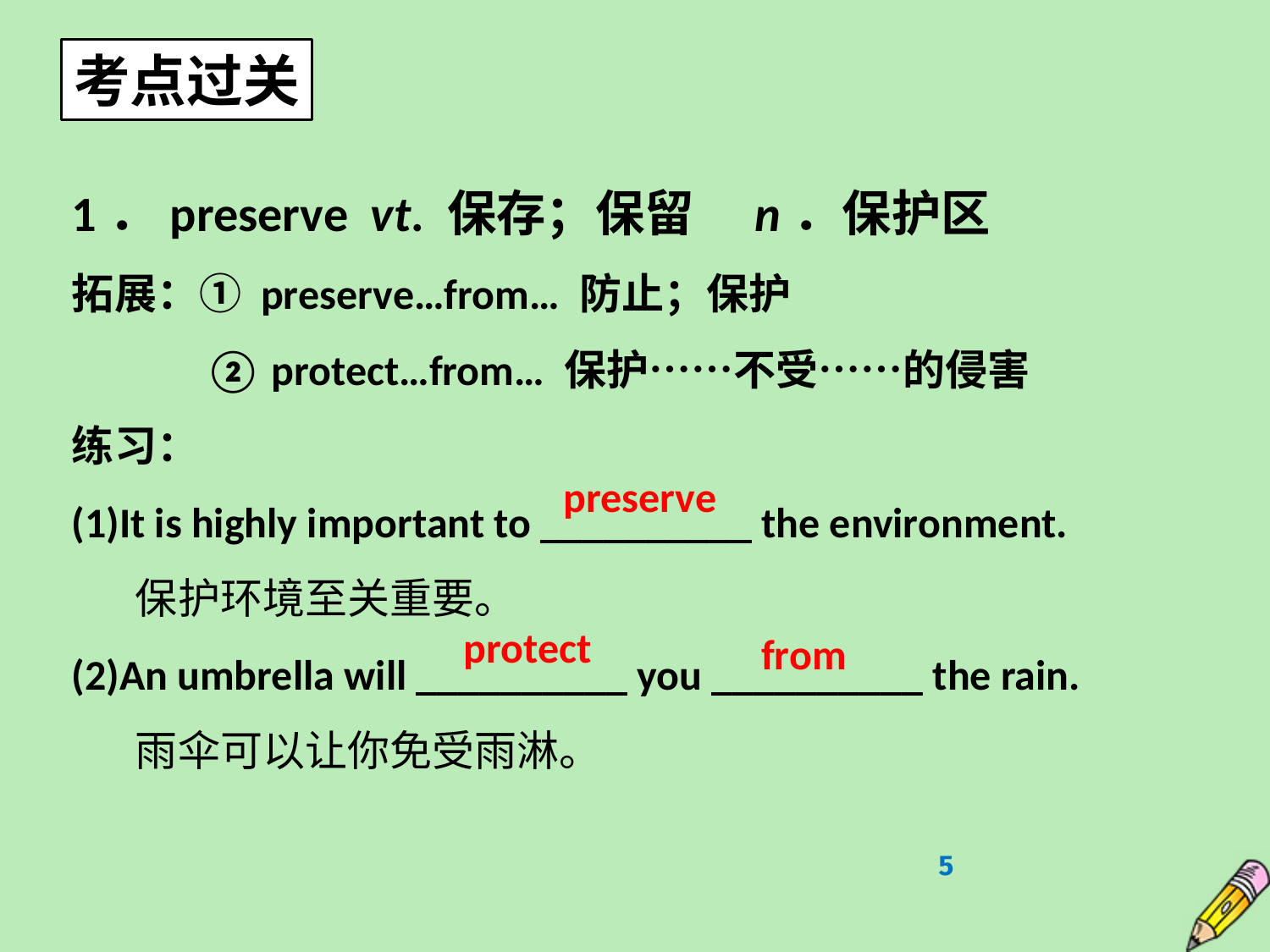

考点过关
1．preserve  vt. 保存；保留　n．保护区
拓展：① preserve…from… 防止；保护
              ② protect…from… 保护……不受……的侵害
练习：
(1)It is highly important to __________ the environment.
保护环境至关重要。
(2)An umbrella will __________ you __________ the rain.
雨伞可以让你免受雨淋。
preserve
protect
from
5